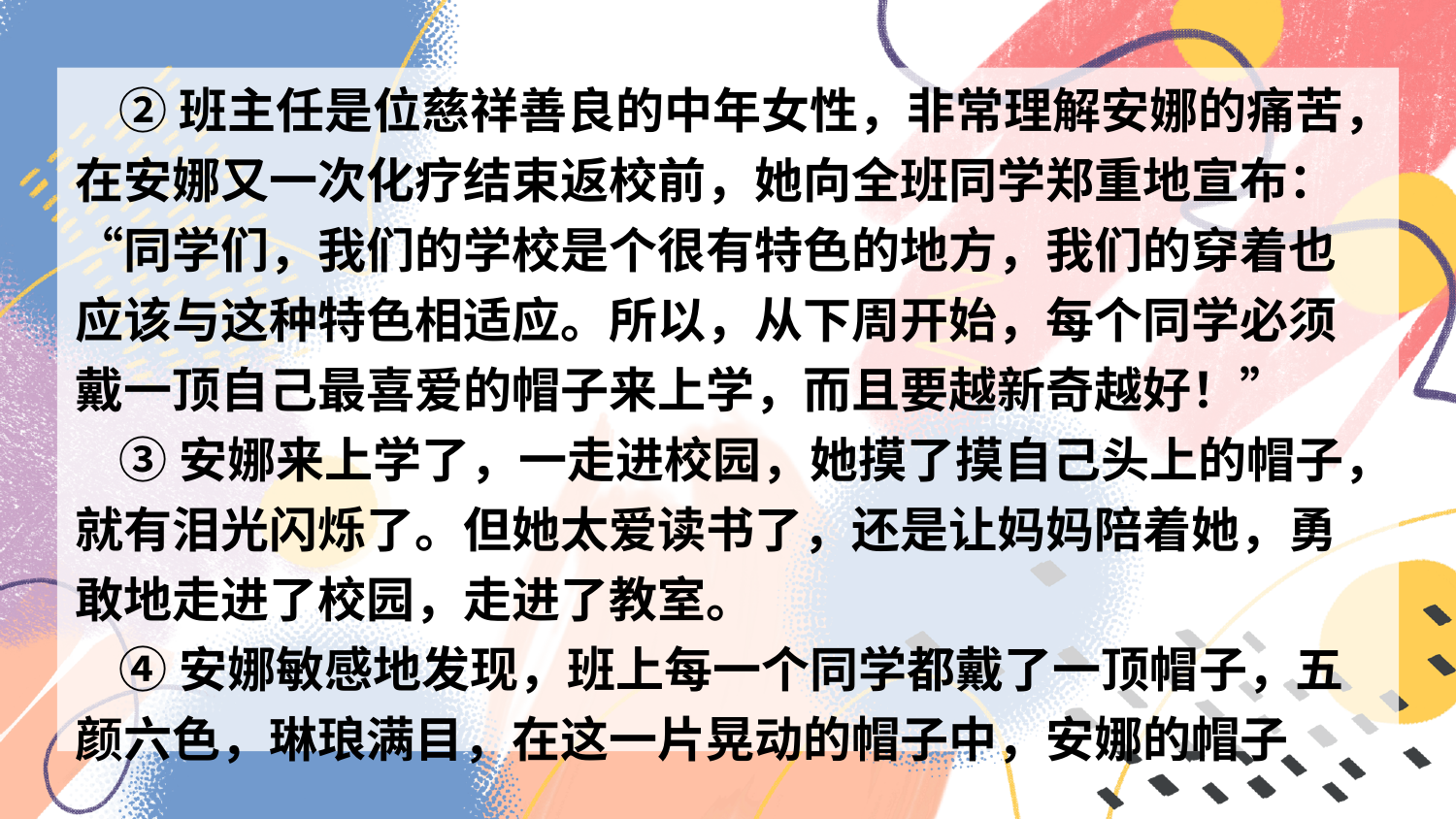

②班主任是位慈祥善良的中年女性，非常理解安娜的痛苦，在安娜又一次化疗结束返校前，她向全班同学郑重地宣布：“同学们，我们的学校是个很有特色的地方，我们的穿着也应该与这种特色相适应。所以，从下周开始，每个同学必须戴一顶自己最喜爱的帽子来上学，而且要越新奇越好！”
    ③安娜来上学了，一走进校园，她摸了摸自己头上的帽子，就有泪光闪烁了。但她太爱读书了，还是让妈妈陪着她，勇敢地走进了校园，走进了教室。
    ④安娜敏感地发现，班上每一个同学都戴了一顶帽子，五颜六色，琳琅满目，在这一片晃动的帽子中，安娜的帽子